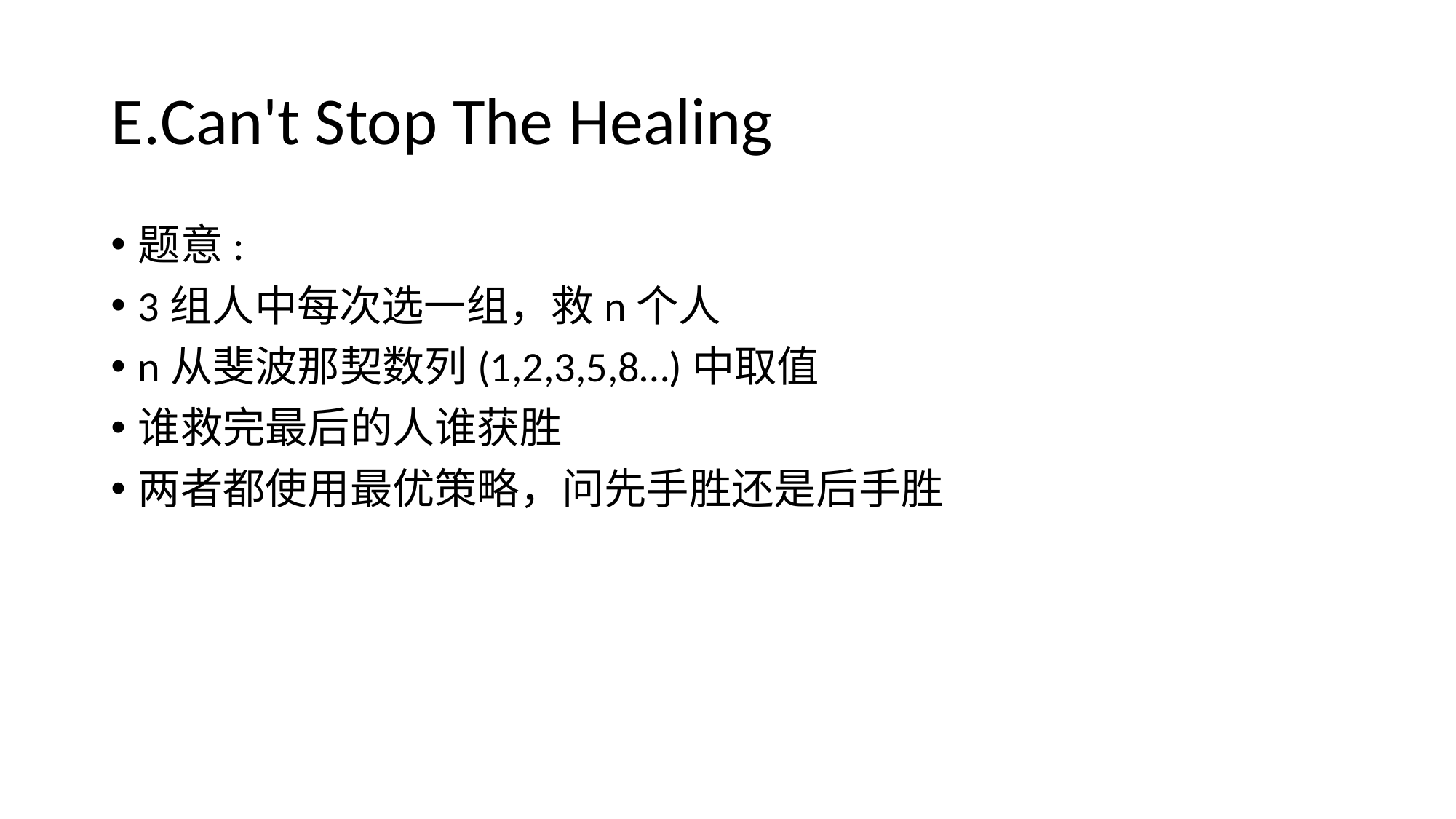

# E.Can't Stop The Healing
题意:
3组人中每次选一组，救n个人
n从斐波那契数列(1,2,3,5,8…)中取值
谁救完最后的人谁获胜
两者都使用最优策略，问先手胜还是后手胜